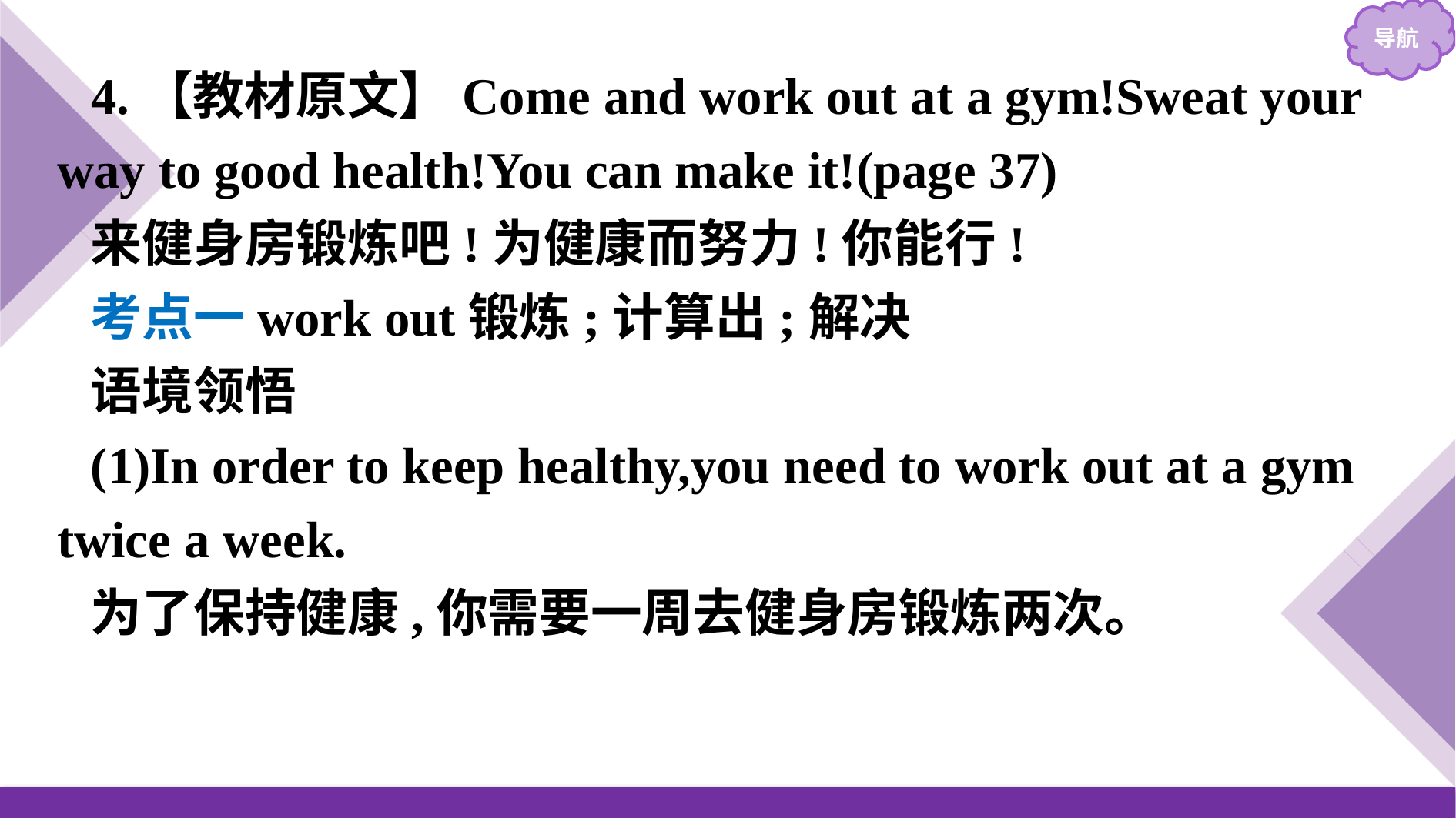

4.【教材原文】Come and work out at a gym!Sweat your way to good health!You can make it!(page 37)
来健身房锻炼吧!为健康而努力!你能行!
考点一work out锻炼;计算出;解决
语境领悟
(1)In order to keep healthy,you need to work out at a gym twice a week.
为了保持健康,你需要一周去健身房锻炼两次。